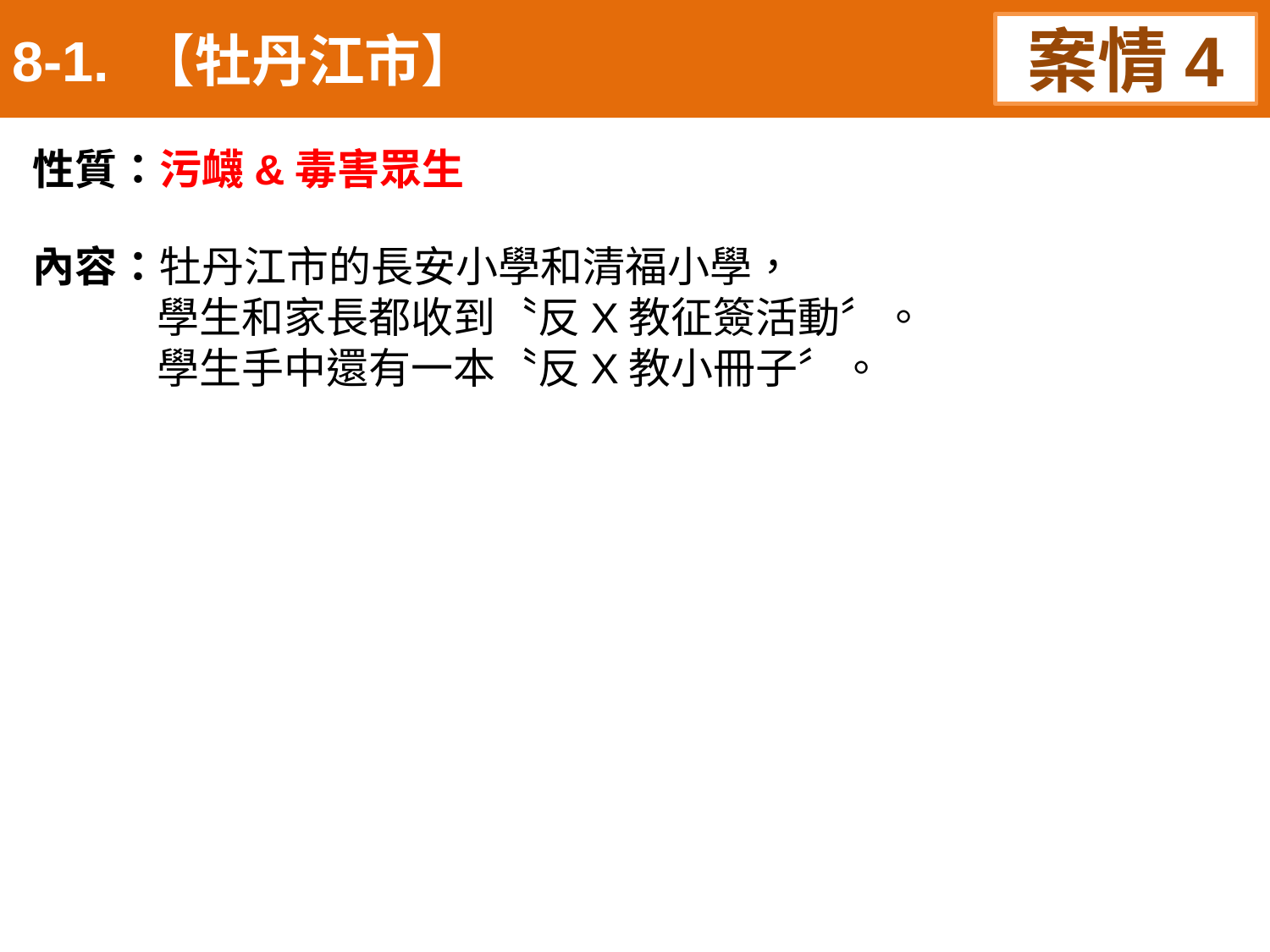

8-1. 【牡丹江市】
案情4
性質：污衊&毒害眾生

內容：牡丹江市的長安小學和清福小學，
            學生和家長都收到〝反X教征簽活動〞。
            學生手中還有一本〝反X教小冊子〞。